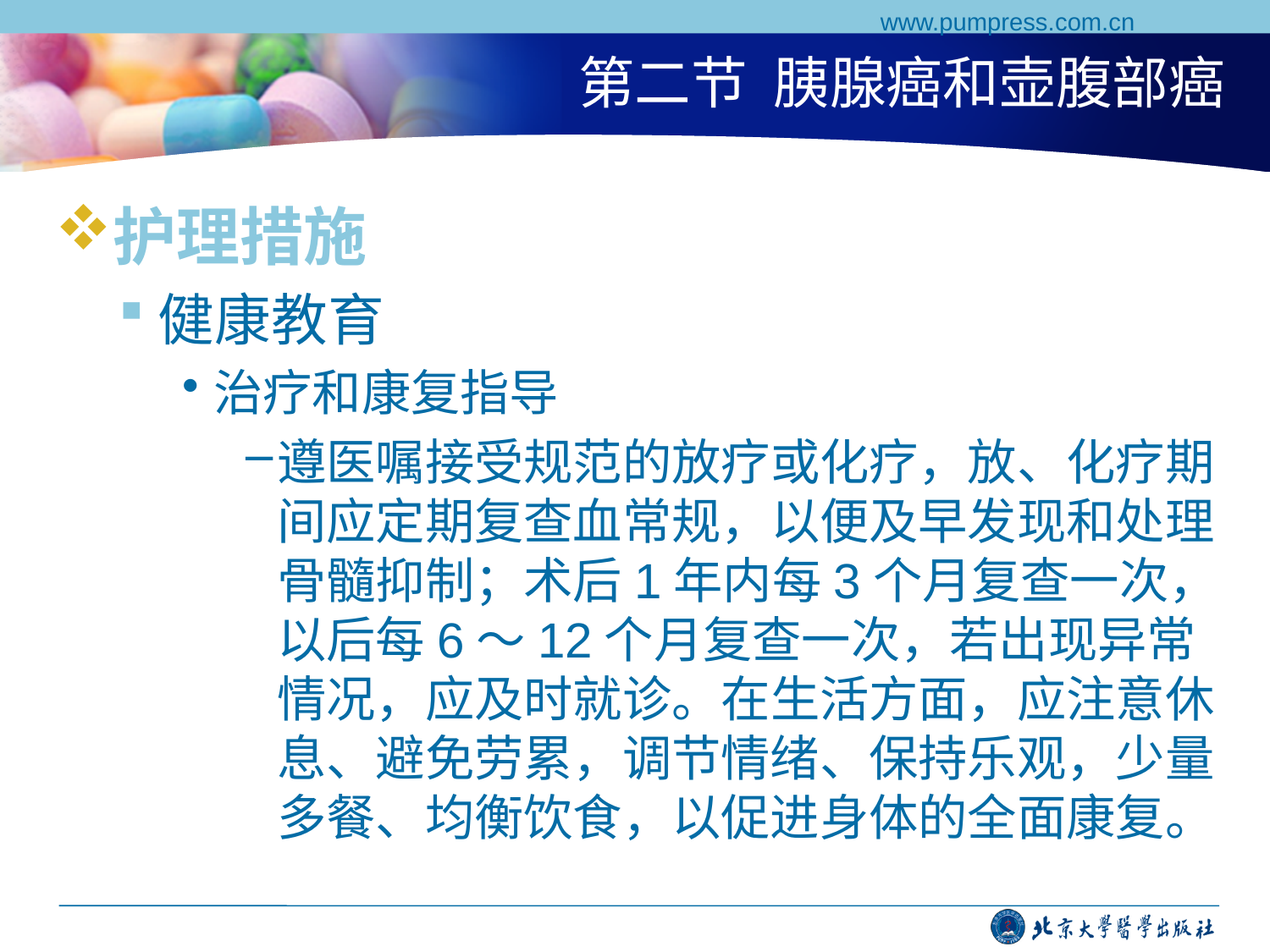

www.pumpress.com.cn
# 第二节  胰腺癌和壶腹部癌
护理措施
健康教育
治疗和康复指导
遵医嘱接受规范的放疗或化疗，放、化疗期间应定期复查血常规，以便及早发现和处理骨髓抑制；术后1年内每3个月复查一次，以后每6～12个月复查一次，若出现异常情况，应及时就诊。在生活方面，应注意休息、避免劳累，调节情绪、保持乐观，少量多餐、均衡饮食，以促进身体的全面康复。